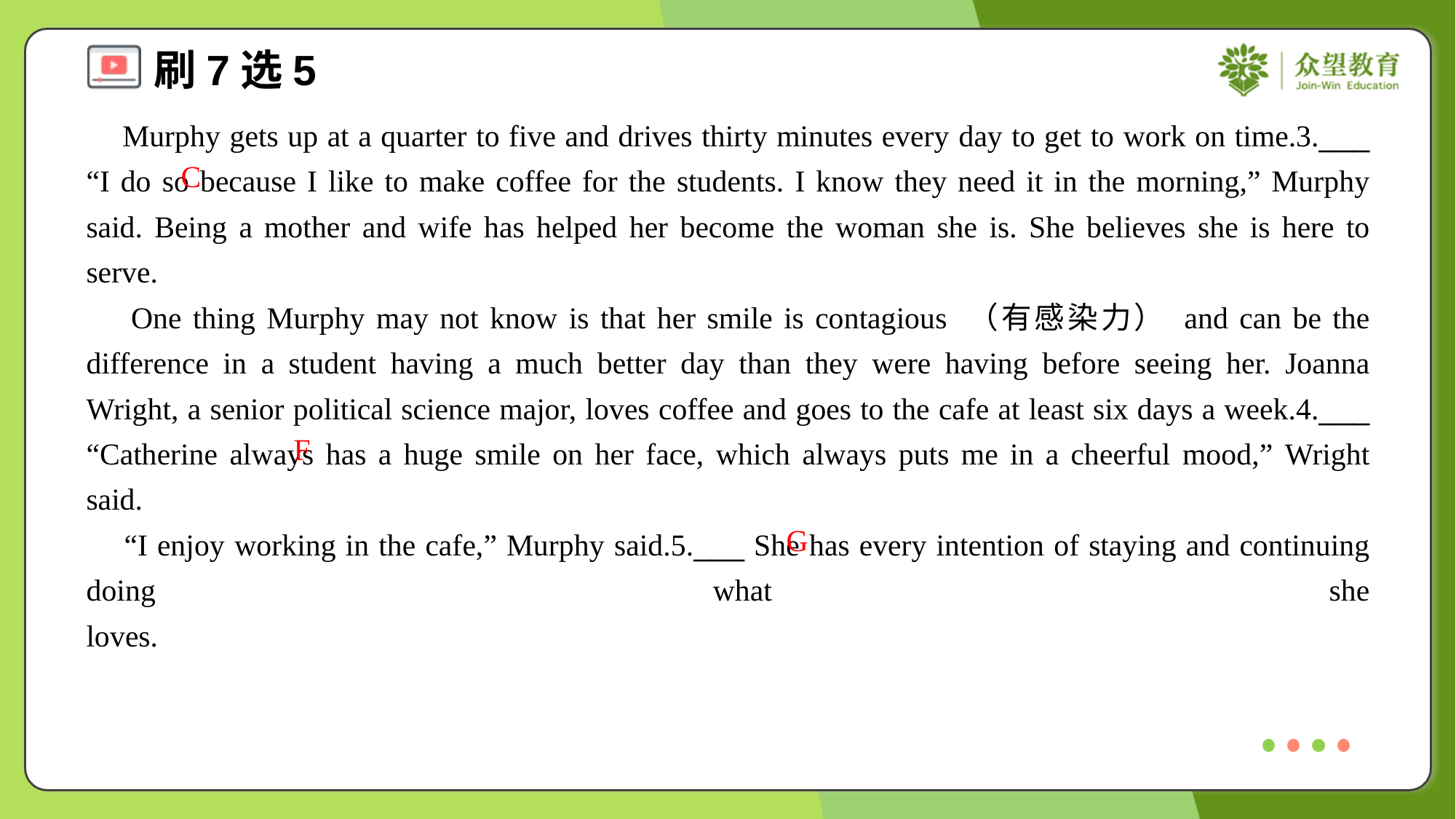

Murphy gets up at a quarter to five and drives thirty minutes every day to get to work on time.3.___ “I do so because I like to make coffee for the students. I know they need it in the morning,” Murphy said. Being a mother and wife has helped her become the woman she is. She believes she is here to serve.
    One thing Murphy may not know is that her smile is contagious （有感染力） and can be the difference in a student having a much better day than they were having before seeing her. Joanna Wright, a senior political science major, loves coffee and goes to the cafe at least six days a week.4.___ “Catherine always has a huge smile on her face, which always puts me in a cheerful mood,” Wright said.
    “I enjoy working in the cafe,” Murphy said.5.___ She has every intention of staying and continuing doing what she loves.#2.5
C
F
G